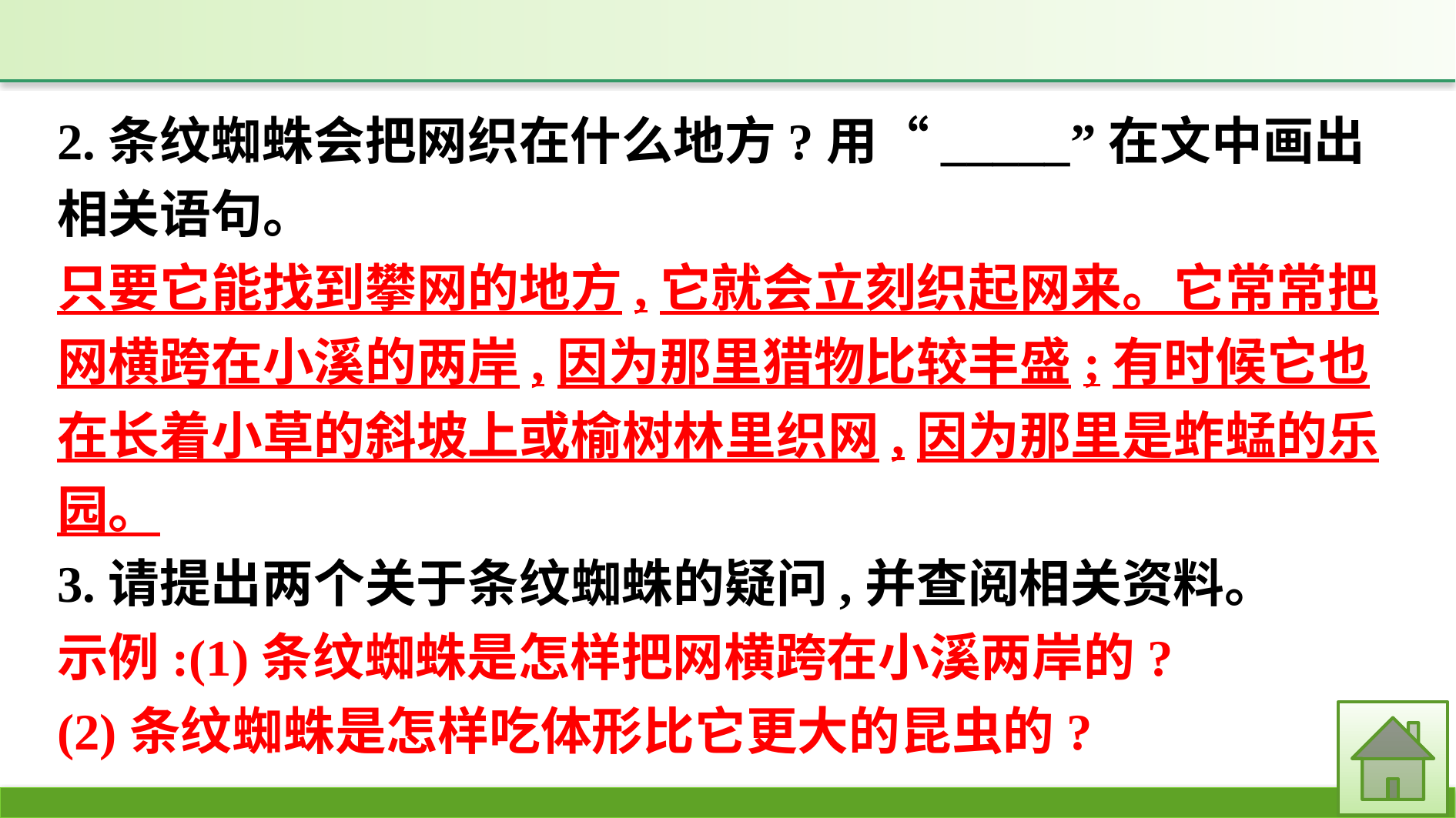

2.条纹蜘蛛会把网织在什么地方?用“_____”在文中画出相关语句。
只要它能找到攀网的地方,它就会立刻织起网来。它常常把网横跨在小溪的两岸,因为那里猎物比较丰盛;有时候它也在长着小草的斜坡上或榆树林里织网,因为那里是蚱蜢的乐园。
3.请提出两个关于条纹蜘蛛的疑问,并查阅相关资料。
示例:(1)条纹蜘蛛是怎样把网横跨在小溪两岸的?
(2)条纹蜘蛛是怎样吃体形比它更大的昆虫的?